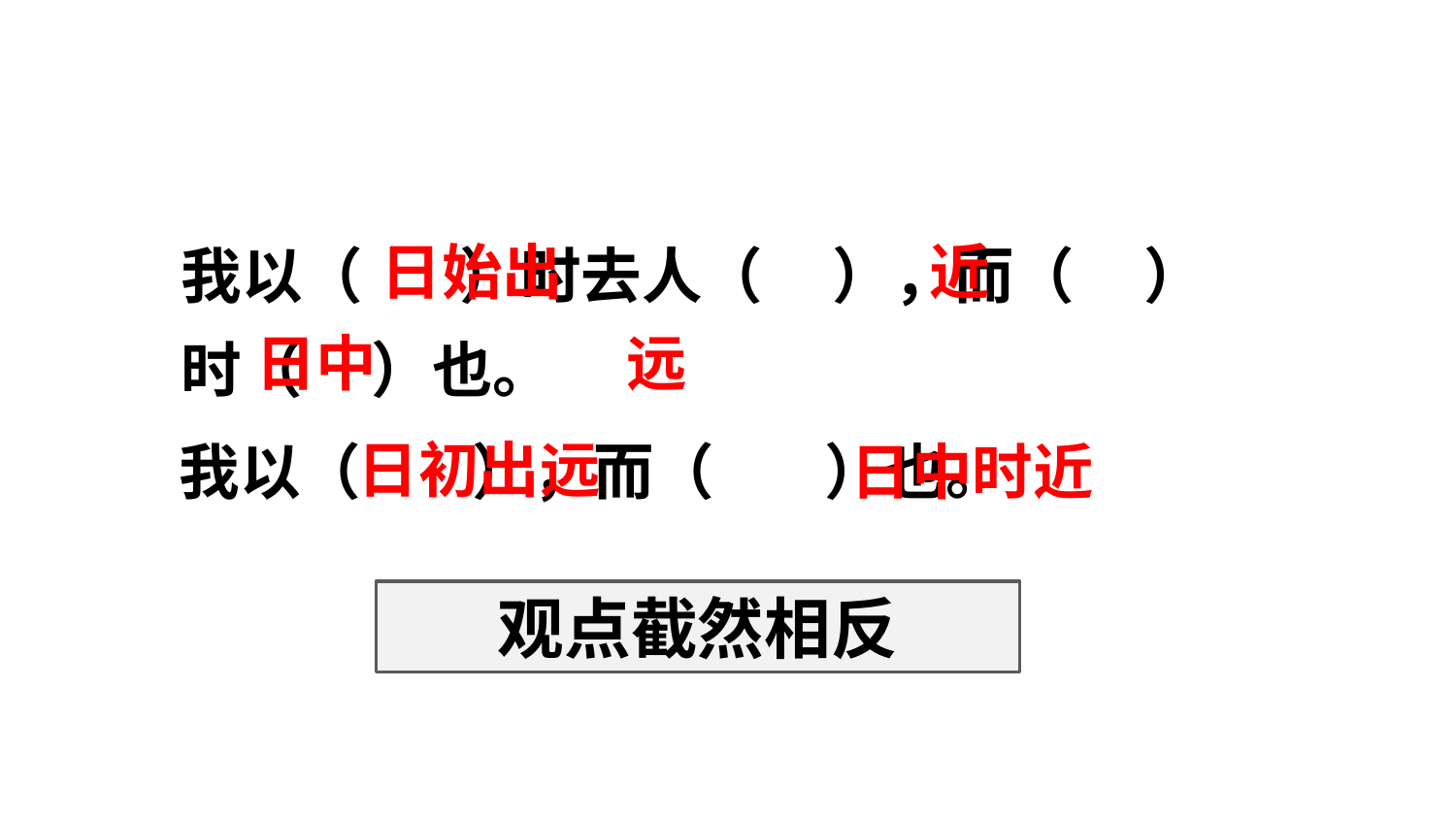

我以（       ）时去人（     ），而（     ）时（     ）也。
日始出
近
日中
远
日初出远
我以（        ），而（        ）也。
日中时近
观点截然相反